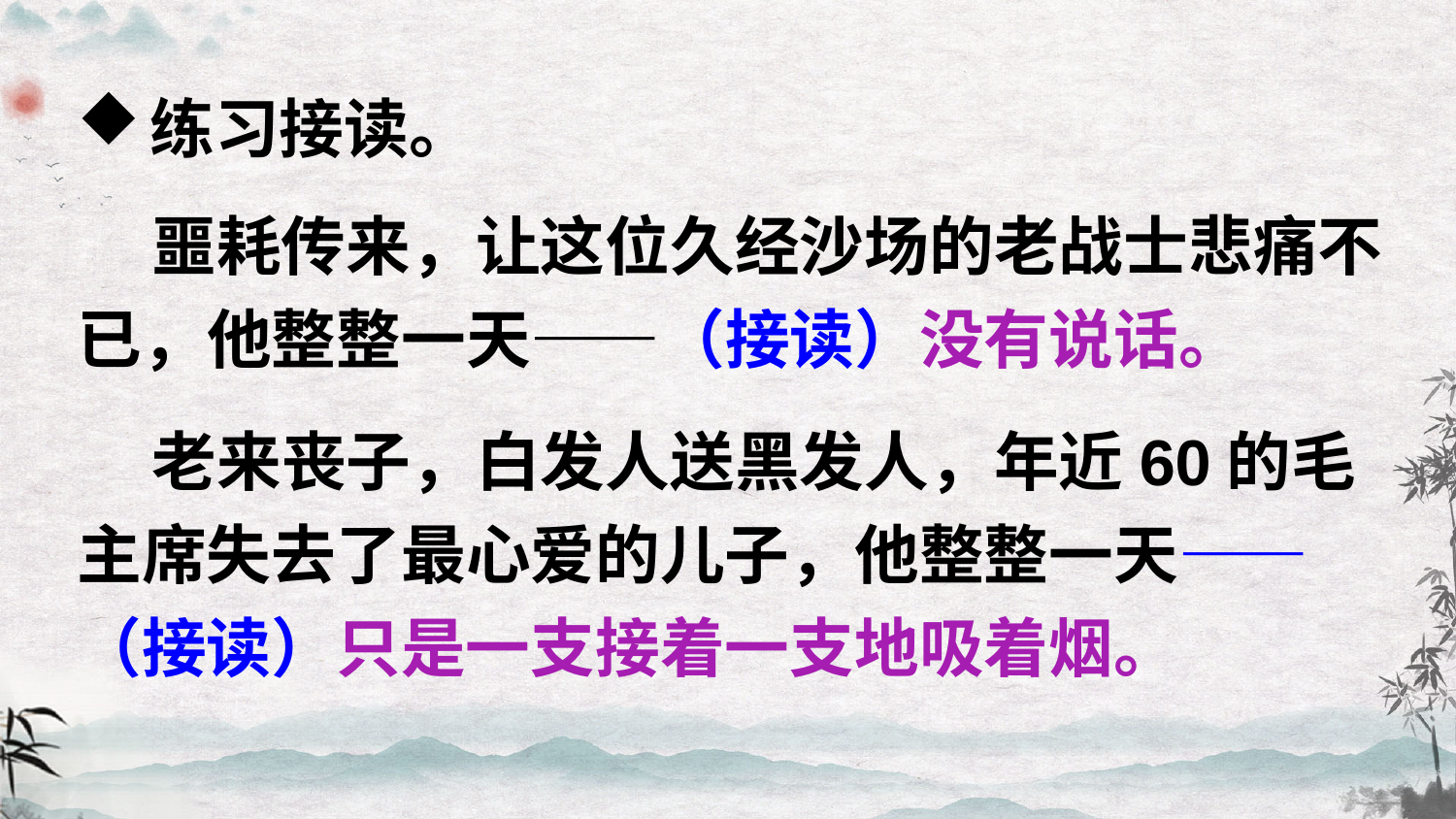

练习接读。
    噩耗传来，让这位久经沙场的老战士悲痛不已，他整整一天——（接读）没有说话。
    老来丧子，白发人送黑发人，年近60的毛主席失去了最心爱的儿子，他整整一天——（接读）只是一支接着一支地吸着烟。